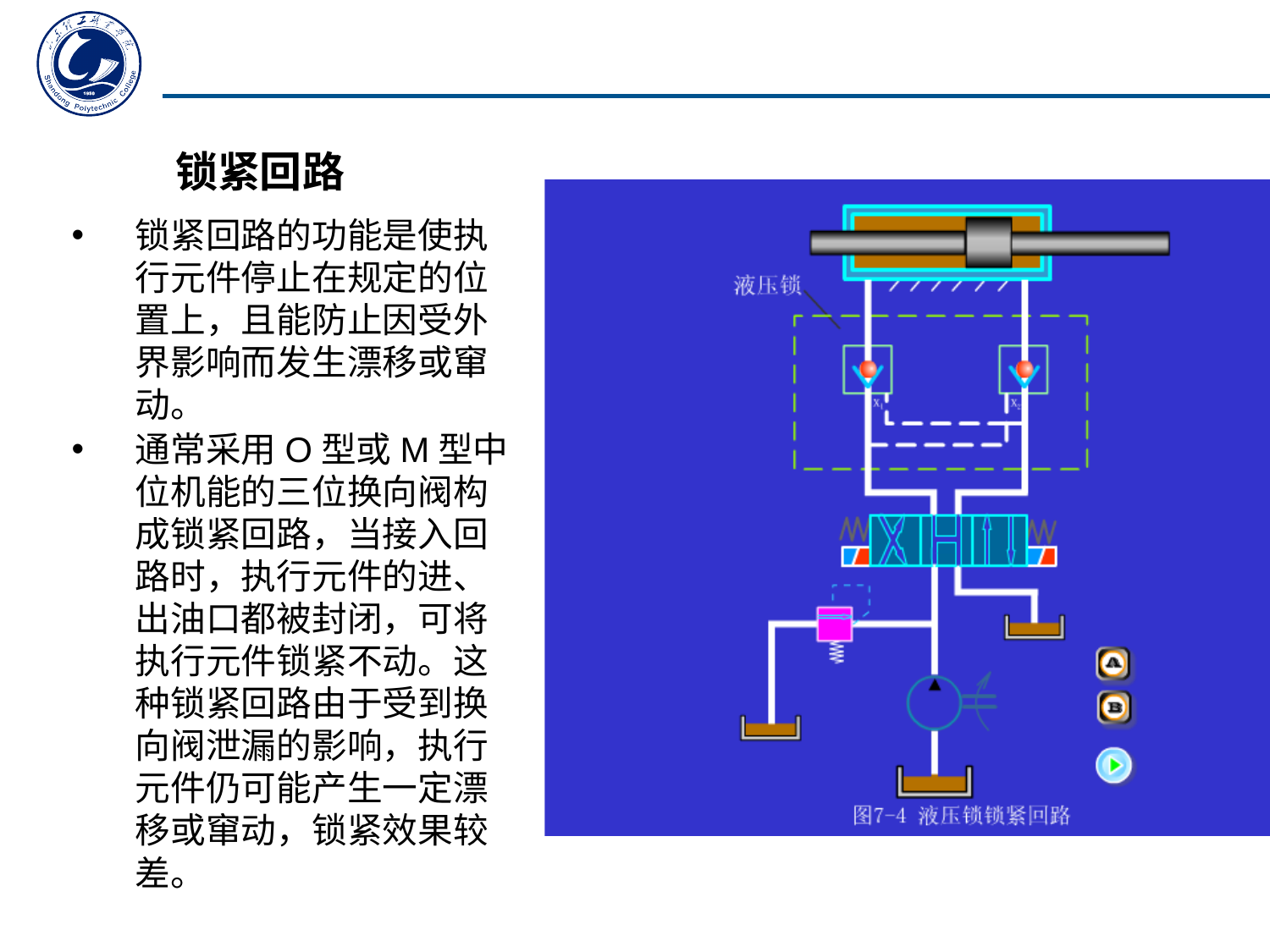

锁紧回路
锁紧回路的功能是使执行元件停止在规定的位置上，且能防止因受外界影响而发生漂移或窜动。
通常采用O型或M型中位机能的三位换向阀构成锁紧回路，当接入回路时，执行元件的进、出油口都被封闭，可将执行元件锁紧不动。这种锁紧回路由于受到换向阀泄漏的影响，执行元件仍可能产生一定漂移或窜动，锁紧效果较差。